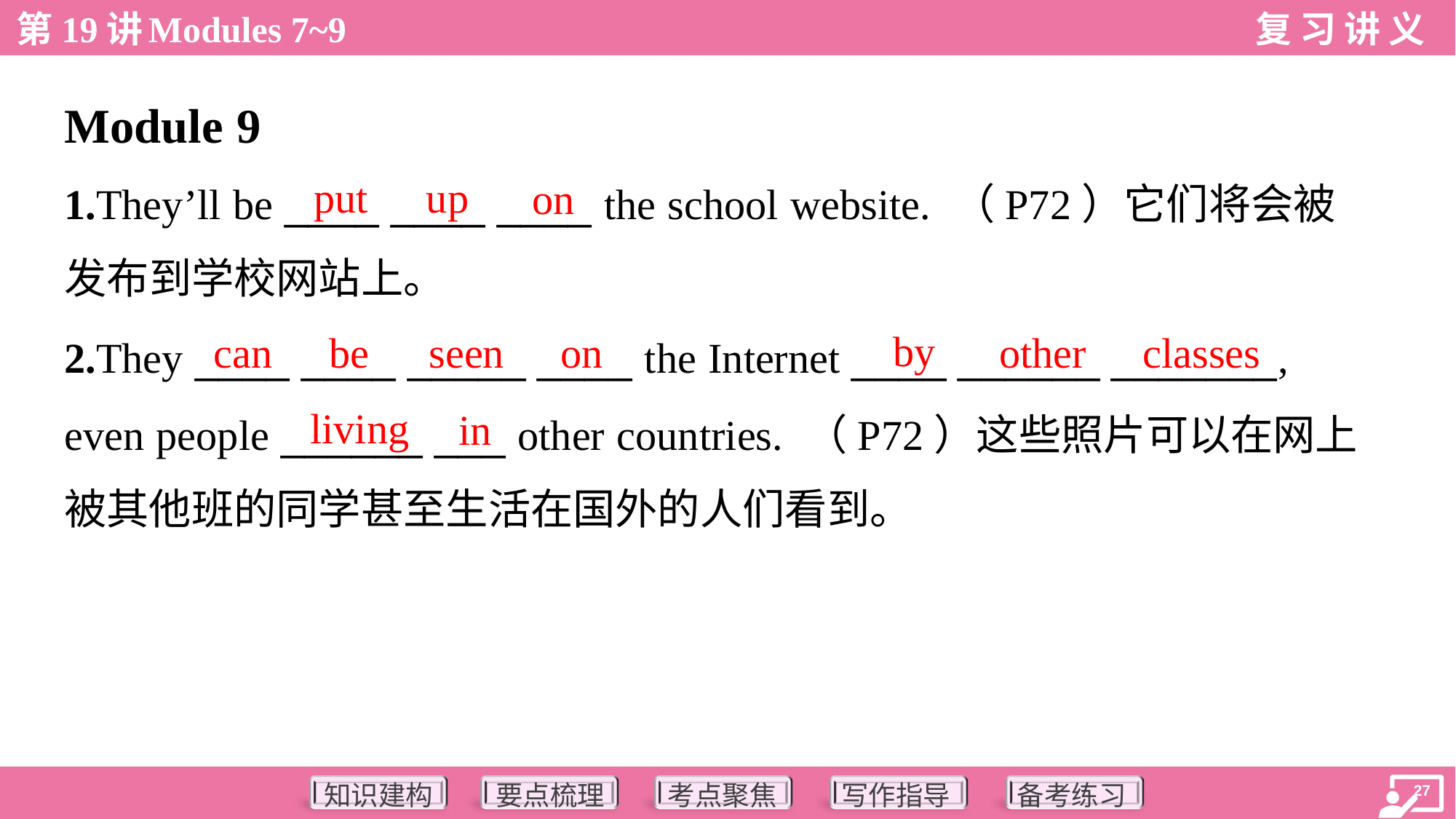

Module 9
put
up
on
1.They’ll be ____ ____ ____ the school website. （P72）它们将会被
发布到学校网站上。
by
can
be
seen
on
other
classes
2.They ____ ____ _____ ____ the Internet ____ ______ _______,
even people ______ ___ other countries. （P72）这些照片可以在网上
被其他班的同学甚至生活在国外的人们看到。
living
in